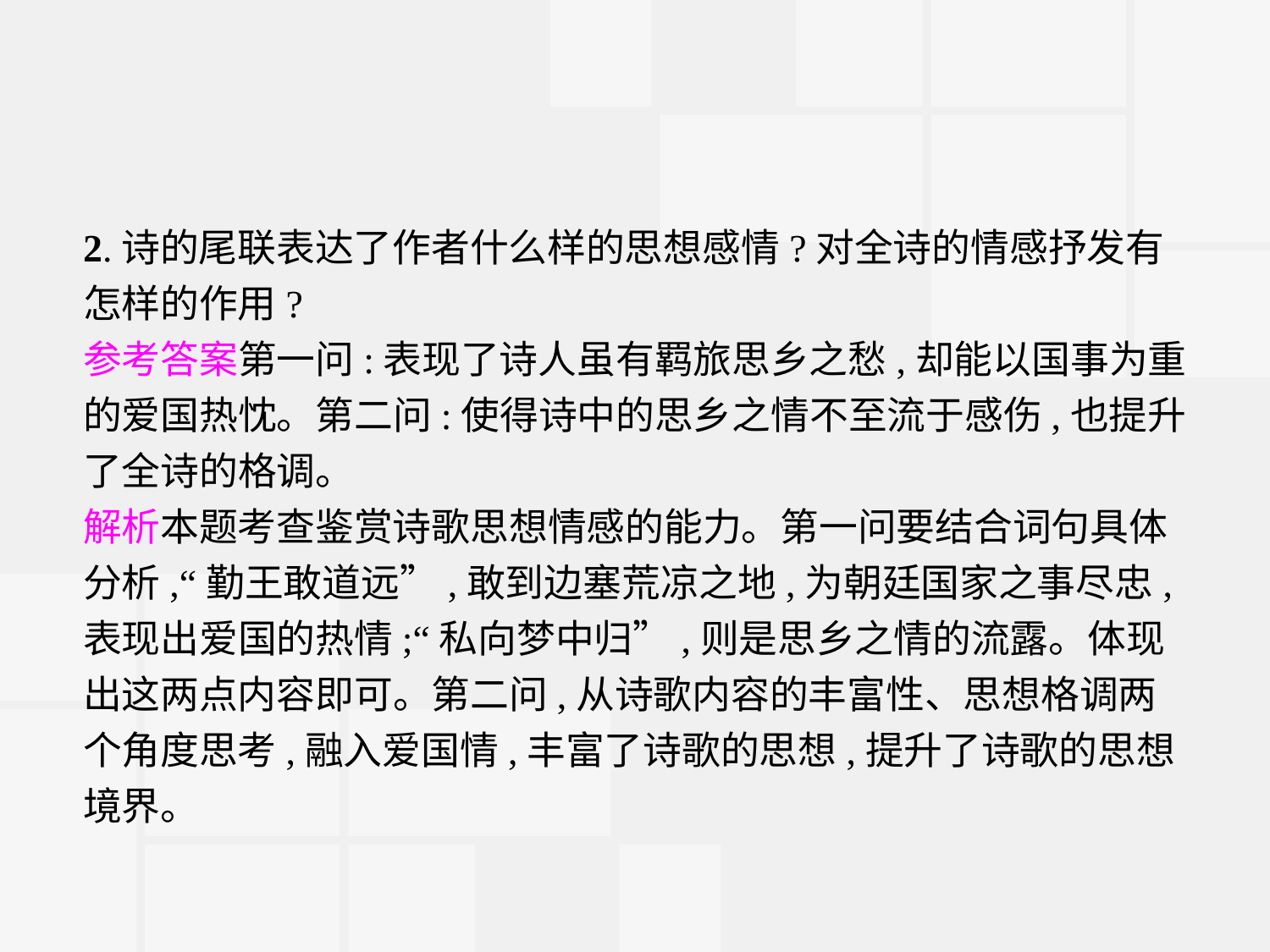

2.诗的尾联表达了作者什么样的思想感情?对全诗的情感抒发有怎样的作用?
参考答案第一问:表现了诗人虽有羁旅思乡之愁,却能以国事为重的爱国热忱。第二问:使得诗中的思乡之情不至流于感伤,也提升了全诗的格调。
解析本题考查鉴赏诗歌思想情感的能力。第一问要结合词句具体分析,“勤王敢道远”,敢到边塞荒凉之地,为朝廷国家之事尽忠,表现出爱国的热情;“私向梦中归”,则是思乡之情的流露。体现出这两点内容即可。第二问,从诗歌内容的丰富性、思想格调两个角度思考,融入爱国情,丰富了诗歌的思想,提升了诗歌的思想境界。